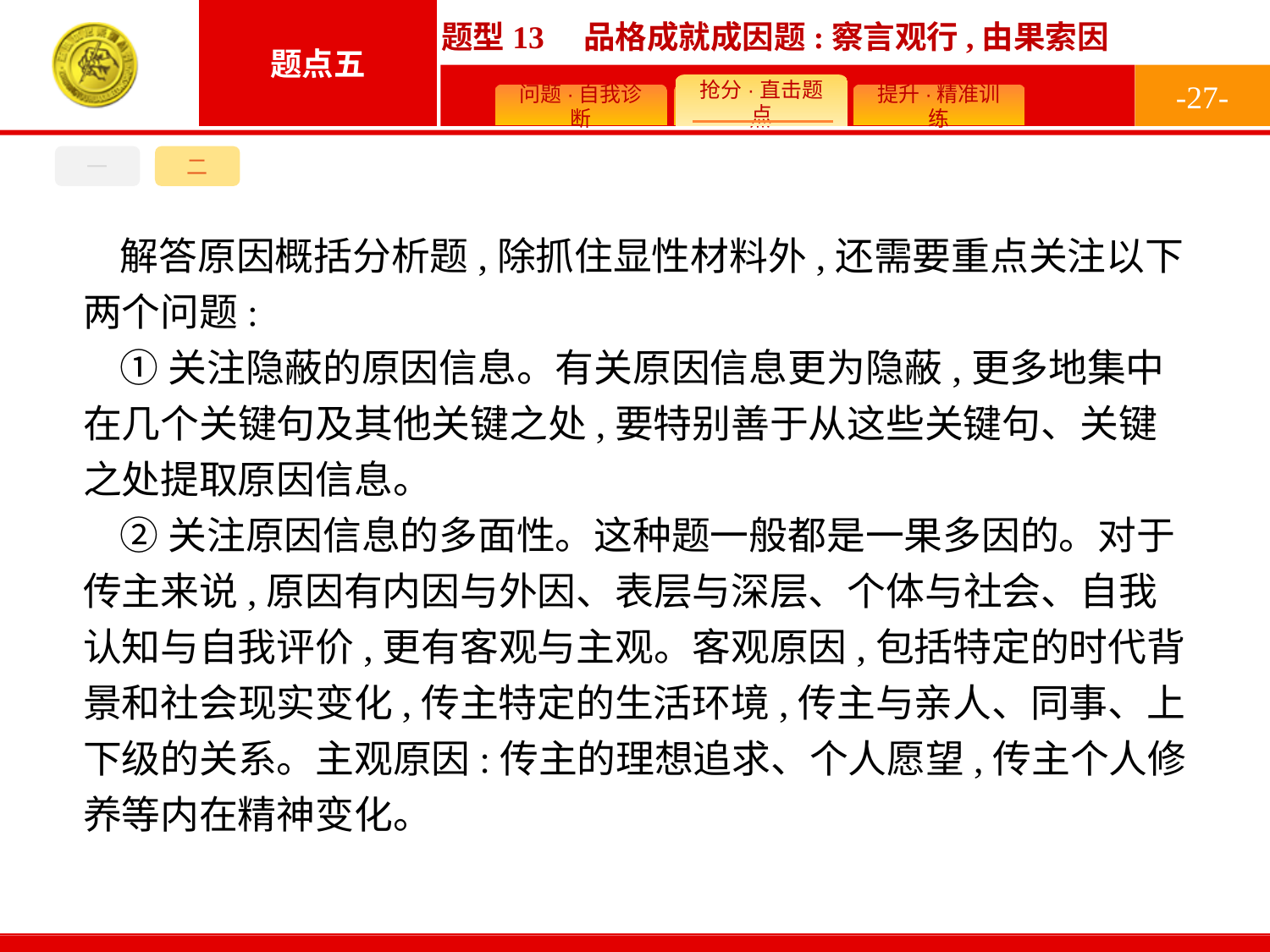

-27-
一
二
解答原因概括分析题,除抓住显性材料外,还需要重点关注以下两个问题:
①关注隐蔽的原因信息。有关原因信息更为隐蔽,更多地集中在几个关键句及其他关键之处,要特别善于从这些关键句、关键之处提取原因信息。
②关注原因信息的多面性。这种题一般都是一果多因的。对于传主来说,原因有内因与外因、表层与深层、个体与社会、自我认知与自我评价,更有客观与主观。客观原因,包括特定的时代背景和社会现实变化,传主特定的生活环境,传主与亲人、同事、上下级的关系。主观原因:传主的理想追求、个人愿望,传主个人修养等内在精神变化。